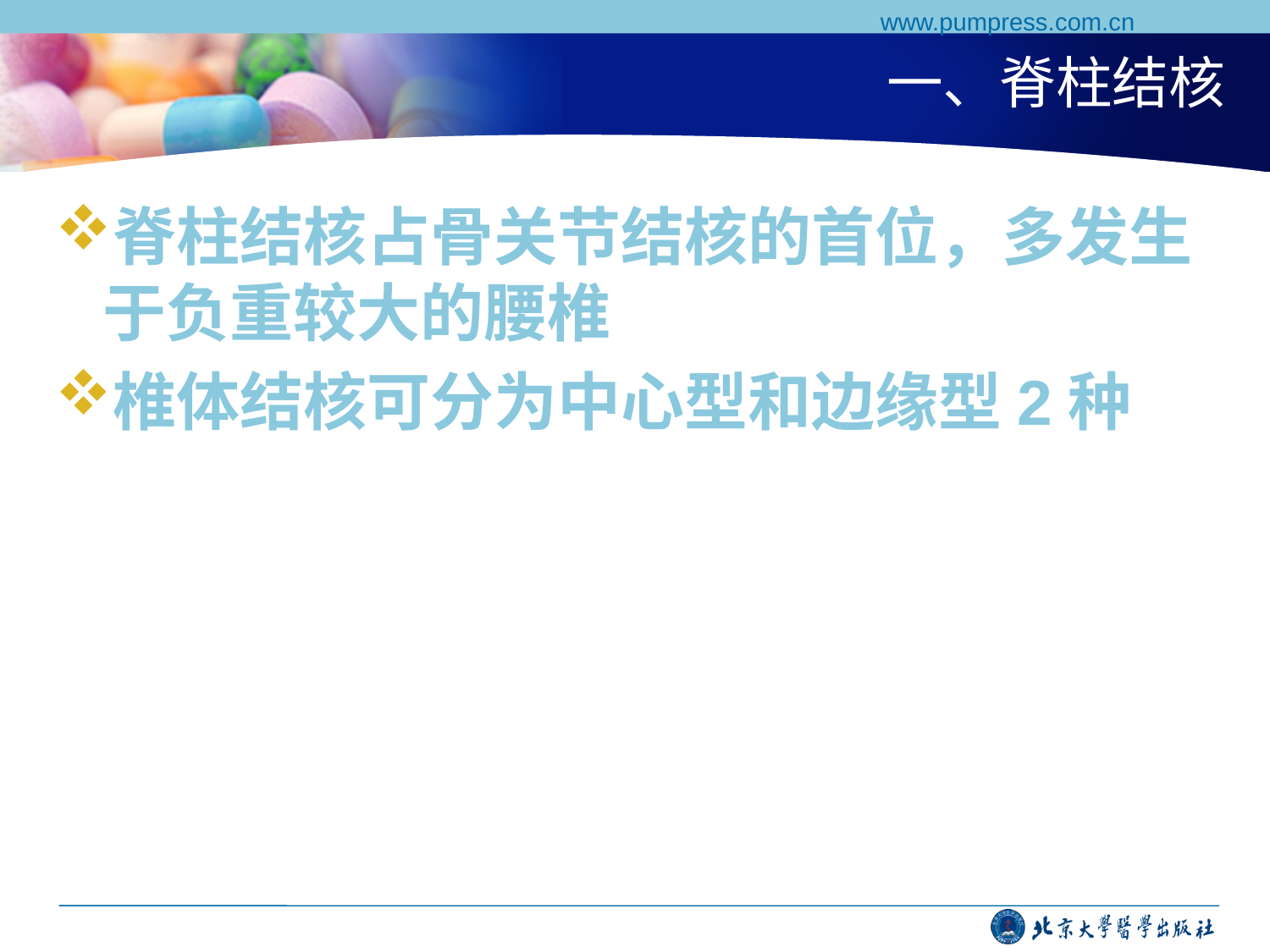

www.pumpress.com.cn
# 一、脊柱结核
脊柱结核占骨关节结核的首位，多发生于负重较大的腰椎
椎体结核可分为中心型和边缘型2种